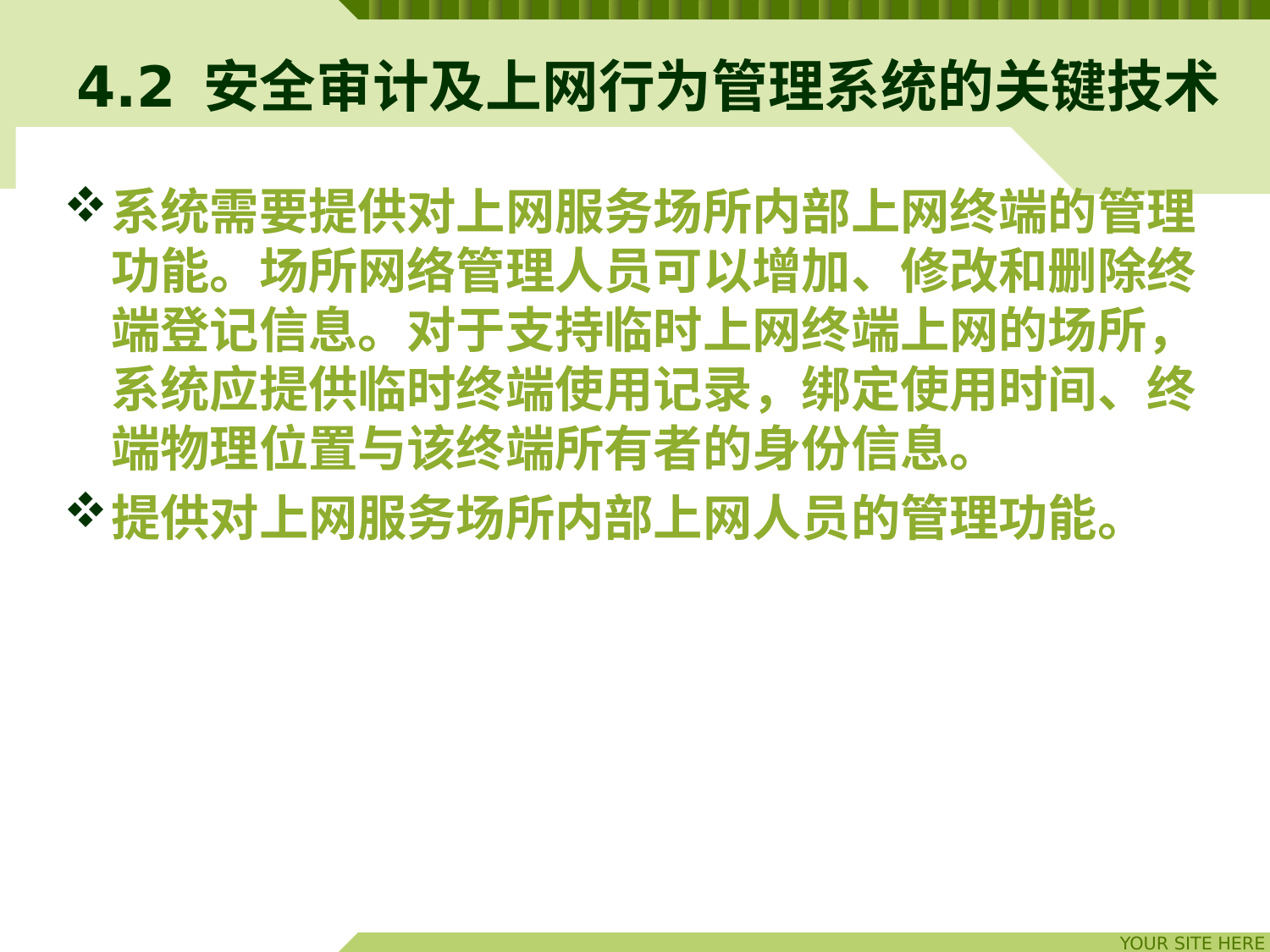

# 4.2	安全审计及上网行为管理系统的关键技术
系统需要提供对上网服务场所内部上网终端的管理功能。场所网络管理人员可以增加、修改和删除终端登记信息。对于支持临时上网终端上网的场所，系统应提供临时终端使用记录，绑定使用时间、终端物理位置与该终端所有者的身份信息。
提供对上网服务场所内部上网人员的管理功能。